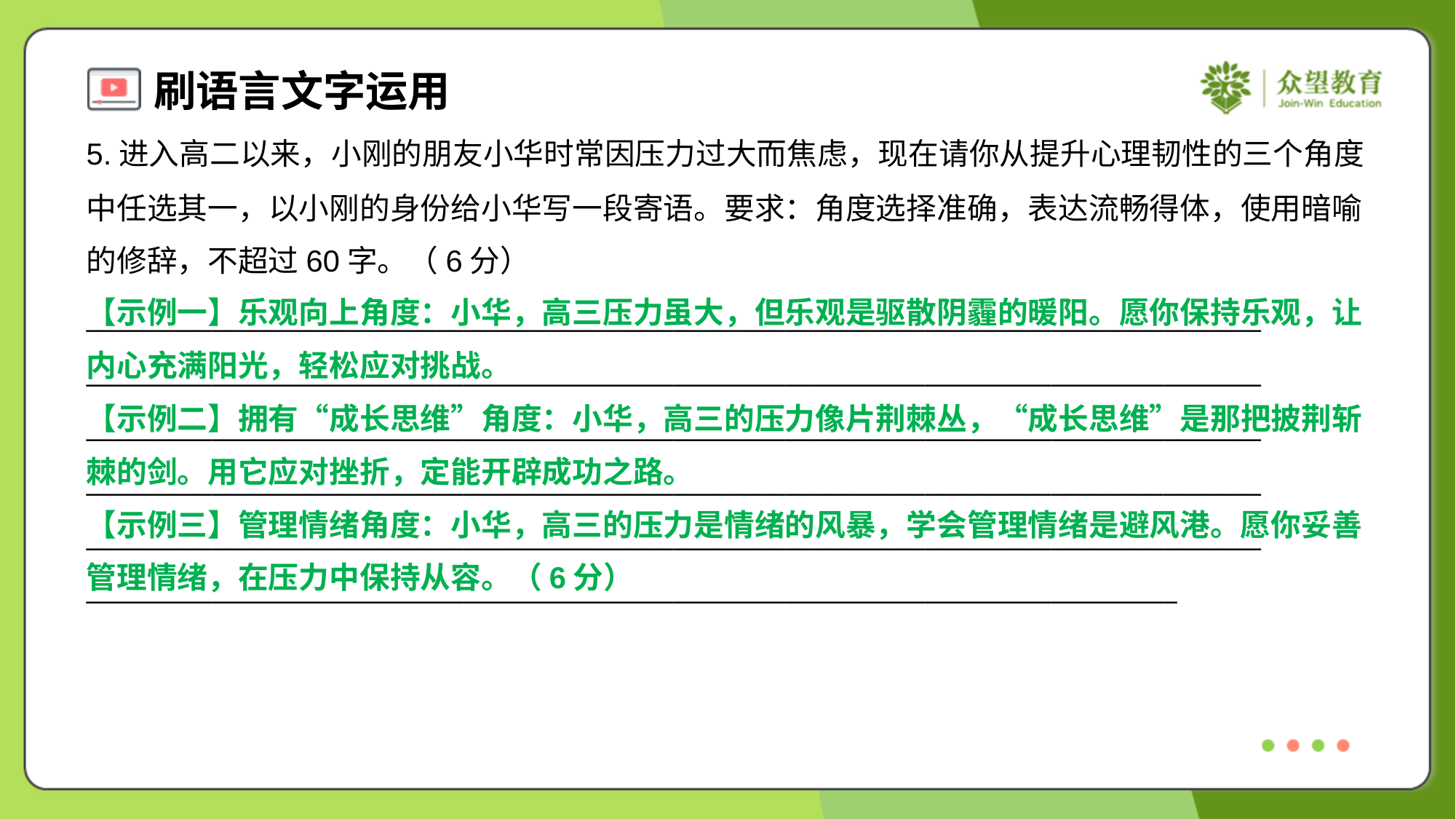

5.进入高二以来，小刚的朋友小华时常因压力过大而焦虑，现在请你从提升心理韧性的三个角度
中任选其一，以小刚的身份给小华写一段寄语。要求：角度选择准确，表达流畅得体，使用暗喻
的修辞，不超过60字。（6分）
【示例一】乐观向上角度：小华，高三压力虽大，但乐观是驱散阴霾的暖阳。愿你保持乐观，让
内心充满阳光，轻松应对挑战。
【示例二】拥有“成长思维”角度：小华，高三的压力像片荆棘丛，“成长思维”是那把披荆斩
棘的剑。用它应对挫折，定能开辟成功之路。
【示例三】管理情绪角度：小华，高三的压力是情绪的风暴，学会管理情绪是避风港。愿你妥善
管理情绪，在压力中保持从容。（6分）
____________________________________________________________________________________
____________________________________________________________________________________
____________________________________________________________________________________
____________________________________________________________________________________
____________________________________________________________________________________
______________________________________________________________________________